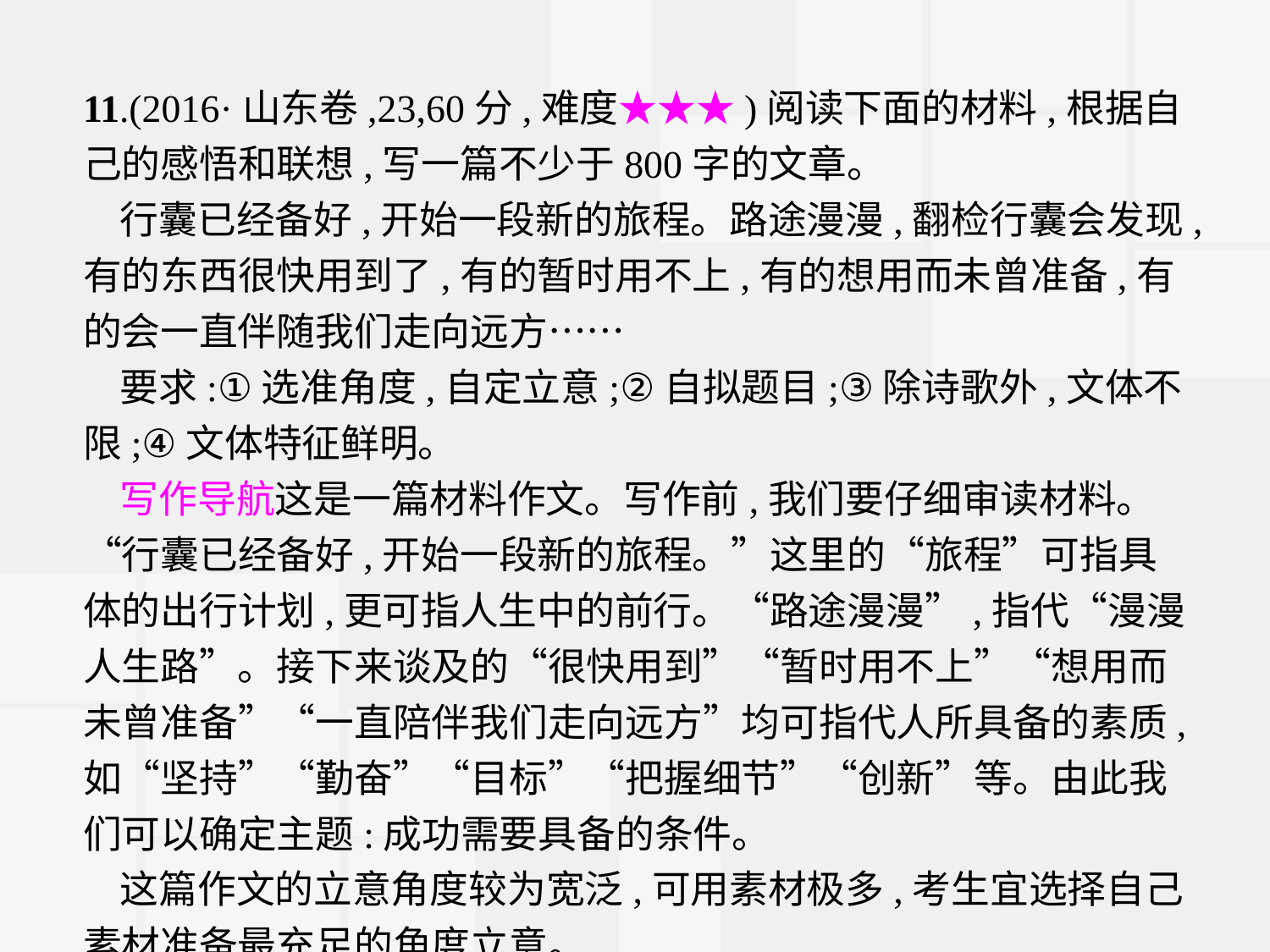

11.(2016·山东卷,23,60分,难度★★★)阅读下面的材料,根据自己的感悟和联想,写一篇不少于800字的文章。
行囊已经备好,开始一段新的旅程。路途漫漫,翻检行囊会发现,有的东西很快用到了,有的暂时用不上,有的想用而未曾准备,有的会一直伴随我们走向远方……
要求:①选准角度,自定立意;②自拟题目;③除诗歌外,文体不限;④文体特征鲜明。
写作导航这是一篇材料作文。写作前,我们要仔细审读材料。“行囊已经备好,开始一段新的旅程。”这里的“旅程”可指具体的出行计划,更可指人生中的前行。“路途漫漫”,指代“漫漫人生路”。接下来谈及的“很快用到”“暂时用不上”“想用而未曾准备”“一直陪伴我们走向远方”均可指代人所具备的素质,如“坚持”“勤奋”“目标”“把握细节”“创新”等。由此我们可以确定主题:成功需要具备的条件。
这篇作文的立意角度较为宽泛,可用素材极多,考生宜选择自己素材准备最充足的角度立意。